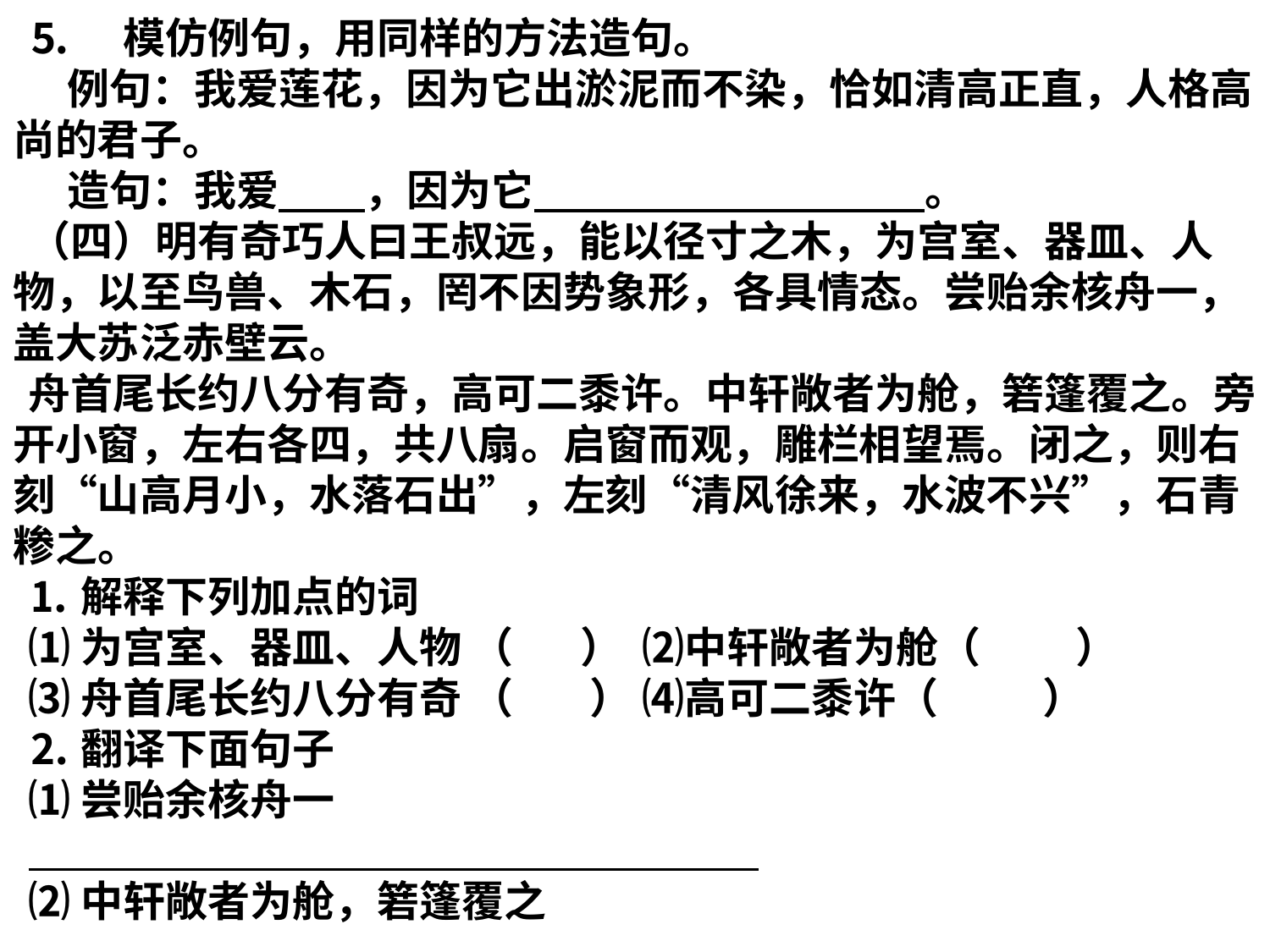

⒌　模仿例句，用同样的方法造句。
   例句：我爱莲花，因为它出淤泥而不染，恰如清高正直，人格高尚的君子。
   造句：我爱         ，因为它                                         。
（四）明有奇巧人曰王叔远，能以径寸之木，为宫室、器皿、人物，以至鸟兽、木石，罔不因势象形，各具情态。尝贻余核舟一，盖大苏泛赤壁云。
舟首尾长约八分有奇，高可二黍许。中轩敞者为舱，箬篷覆之。旁开小窗，左右各四，共八扇。启窗而观，雕栏相望焉。闭之，则右刻“山高月小，水落石出”，左刻“清风徐来，水波不兴”，石青糁之。
⒈解释下列加点的词
⑴为宫室、器皿、人物 （       ）  ⑵中轩敞者为舱（          ）
⑶舟首尾长约八分有奇 （        ） ⑷高可二黍许（           ）
⒉翻译下面句子
⑴尝贻余核舟一

⑵中轩敞者为舱，箬篷覆之